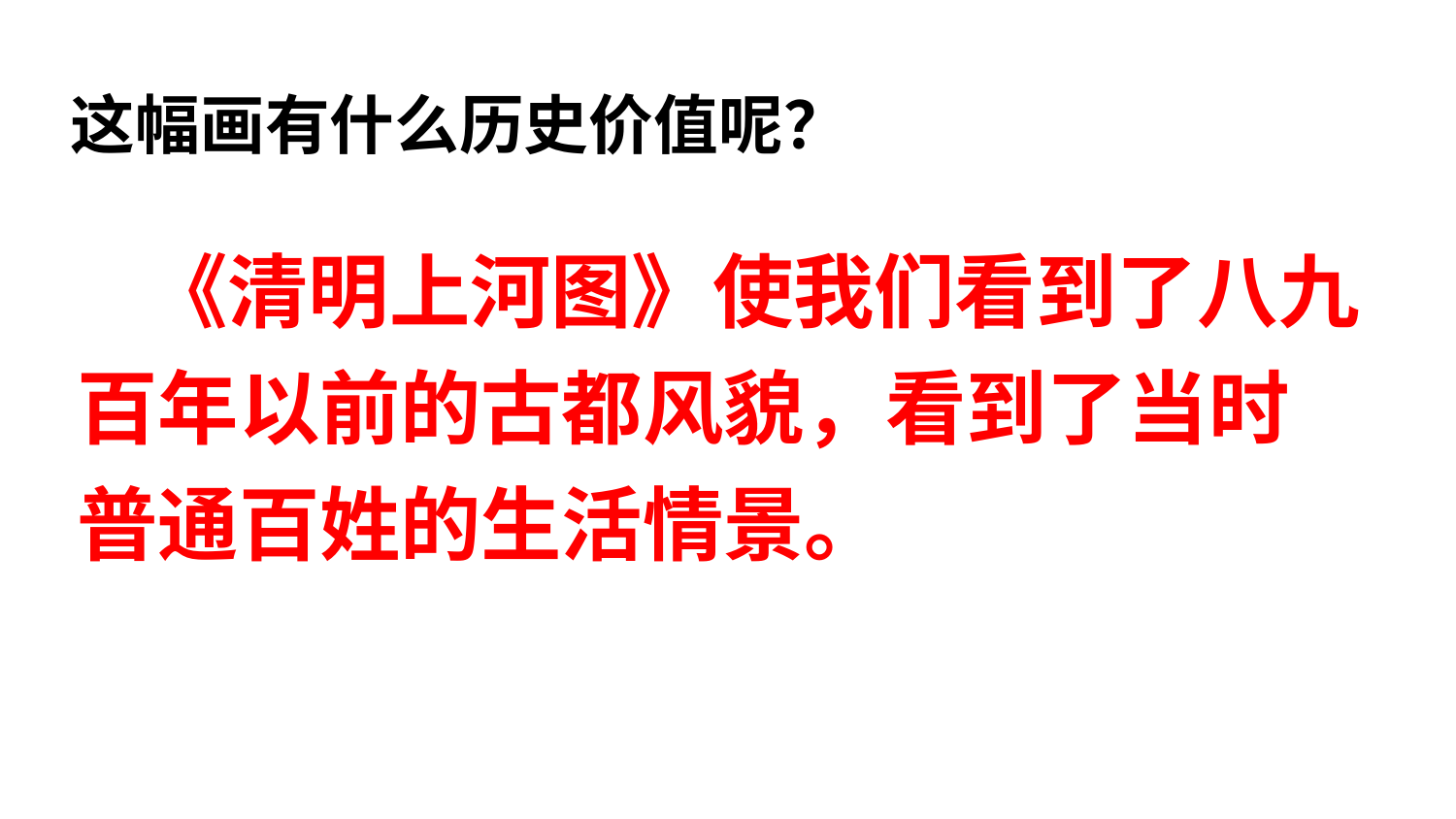

这幅画有什么历史价值呢？
    《清明上河图》使我们看到了八九百年以前的古都风貌，看到了当时普通百姓的生活情景。